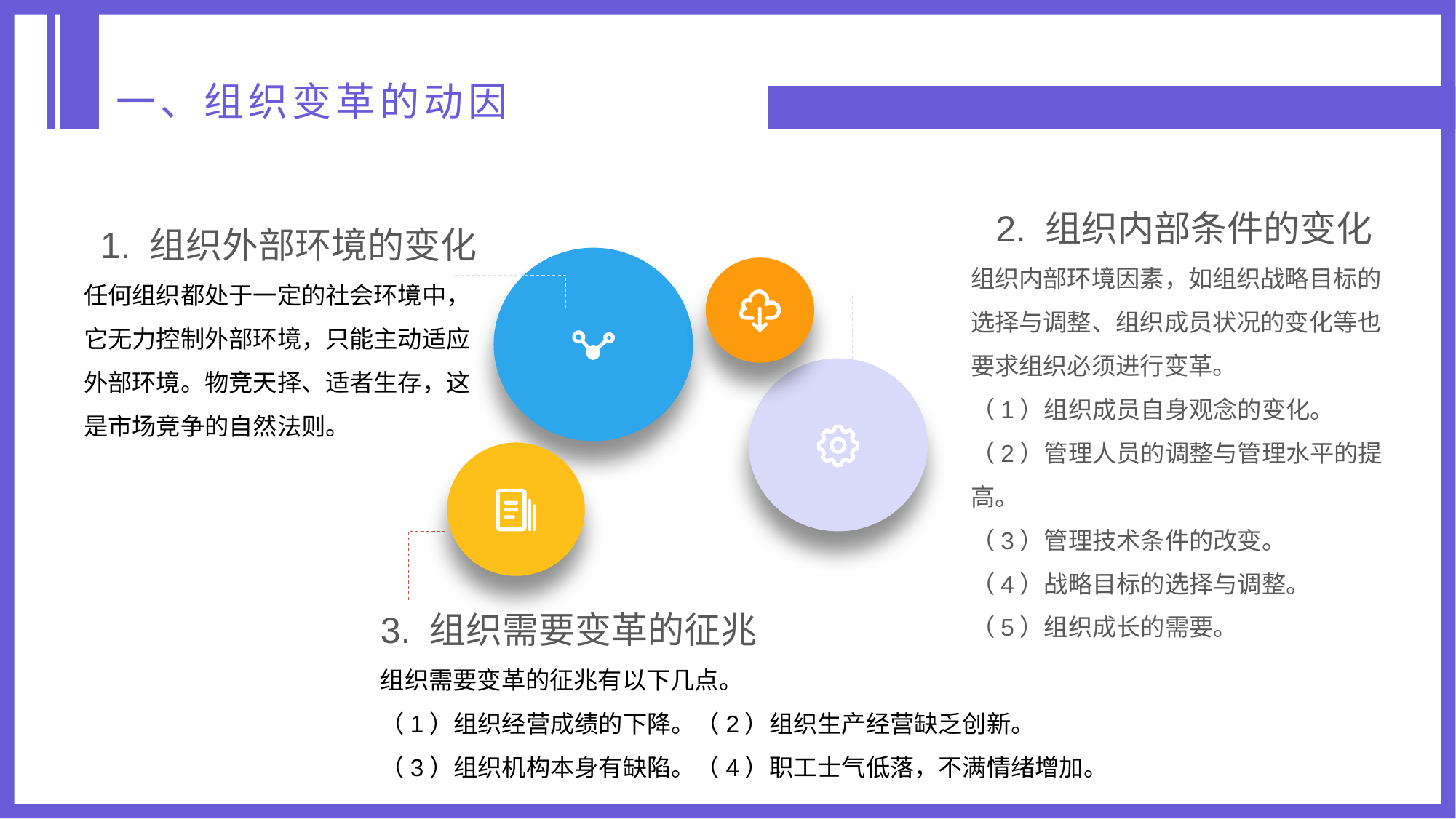

一、组织变革的动因
2. 组织内部条件的变化
组织内部环境因素，如组织战略目标的选择与调整、组织成员状况的变化等也要求组织必须进行变革。
（1）组织成员自身观念的变化。
（2）管理人员的调整与管理水平的提高。
（3）管理技术条件的改变。
（4）战略目标的选择与调整。
（5）组织成长的需要。
1. 组织外部环境的变化
任何组织都处于一定的社会环境中，它无力控制外部环境，只能主动适应外部环境。物竞天择、适者生存，这是市场竞争的自然法则。

3. 组织需要变革的征兆
组织需要变革的征兆有以下几点。
（1）组织经营成绩的下降。（2）组织生产经营缺乏创新。
（3）组织机构本身有缺陷。（4）职工士气低落，不满情绪增加。